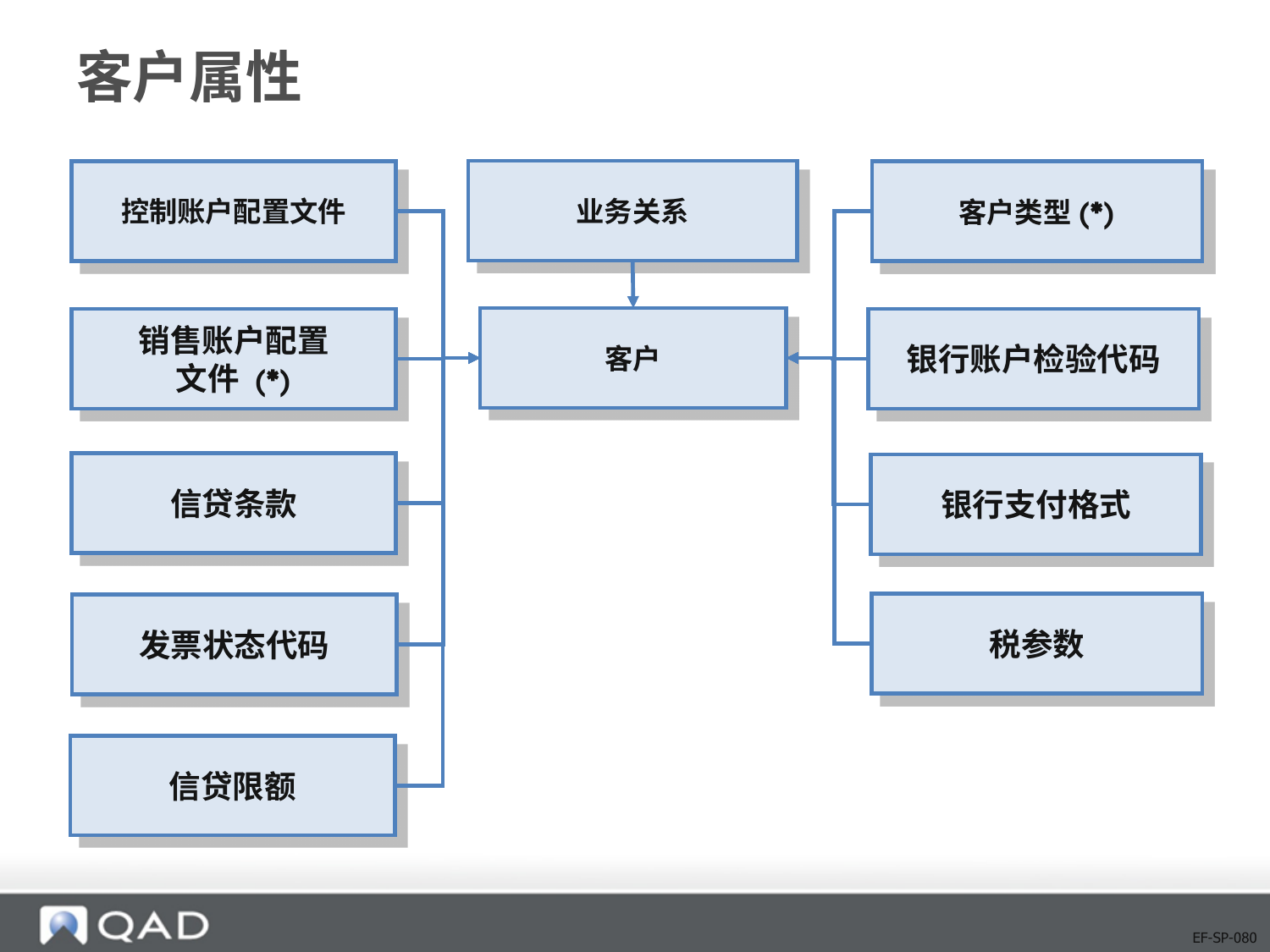

# 客户属性
业务关系
控制账户配置文件
客户类型(*)
客户
销售账户配置
文件 (*)
银行账户检验代码
信贷条款
银行支付格式
税参数
发票状态代码
信贷限额
EF-SP-080